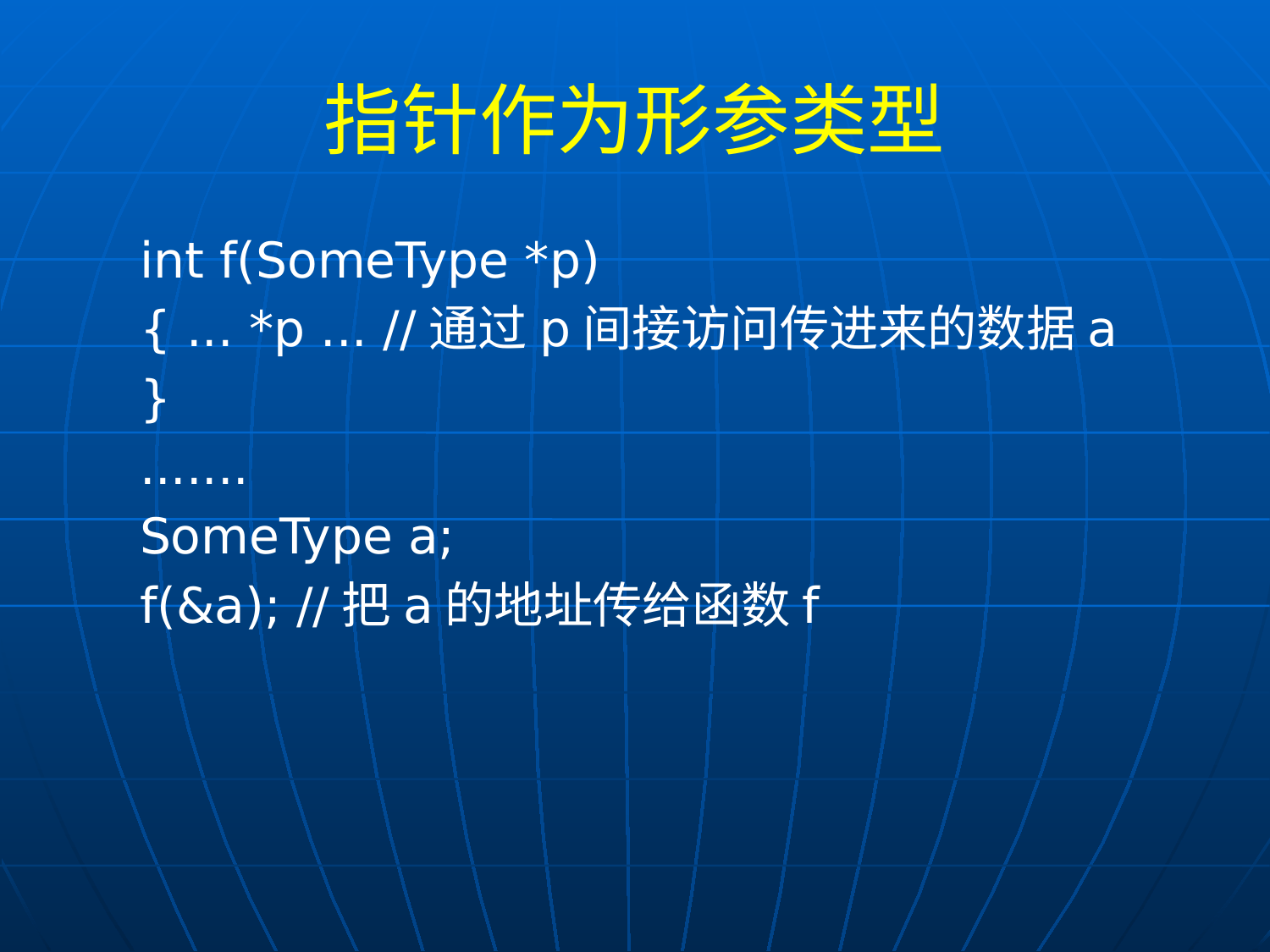

# 指针作为形参类型
int f(SomeType *p)
{ ... *p ... //通过p间接访问传进来的数据a
}
.......
SomeType a;
f(&a); //把a的地址传给函数f